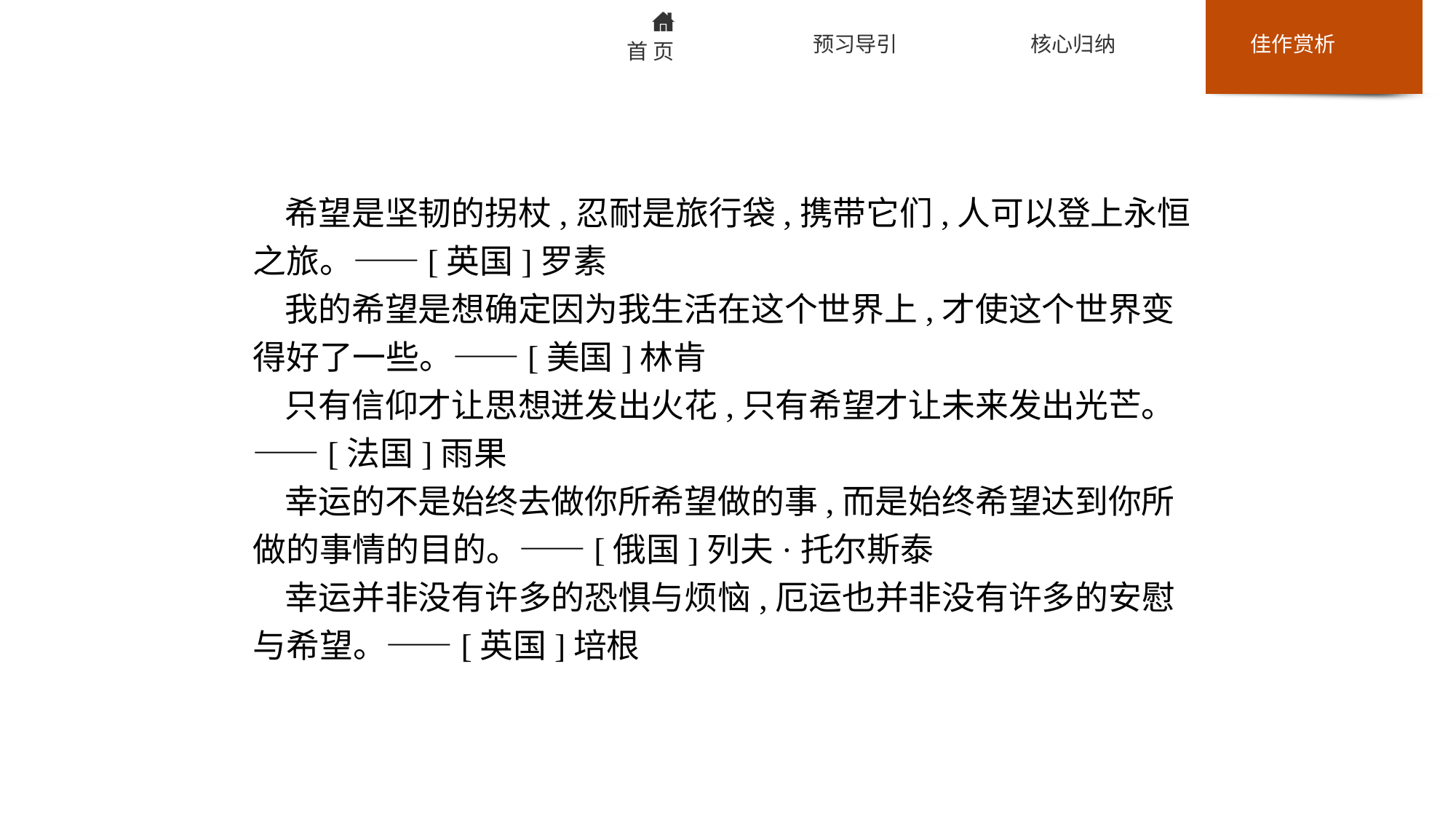

希望是坚韧的拐杖,忍耐是旅行袋,携带它们,人可以登上永恒之旅。——[英国]罗素
我的希望是想确定因为我生活在这个世界上,才使这个世界变得好了一些。——[美国]林肯
只有信仰才让思想迸发出火花,只有希望才让未来发出光芒。——[法国]雨果
幸运的不是始终去做你所希望做的事,而是始终希望达到你所做的事情的目的。——[俄国]列夫·托尔斯泰
幸运并非没有许多的恐惧与烦恼,厄运也并非没有许多的安慰与希望。——[英国]培根